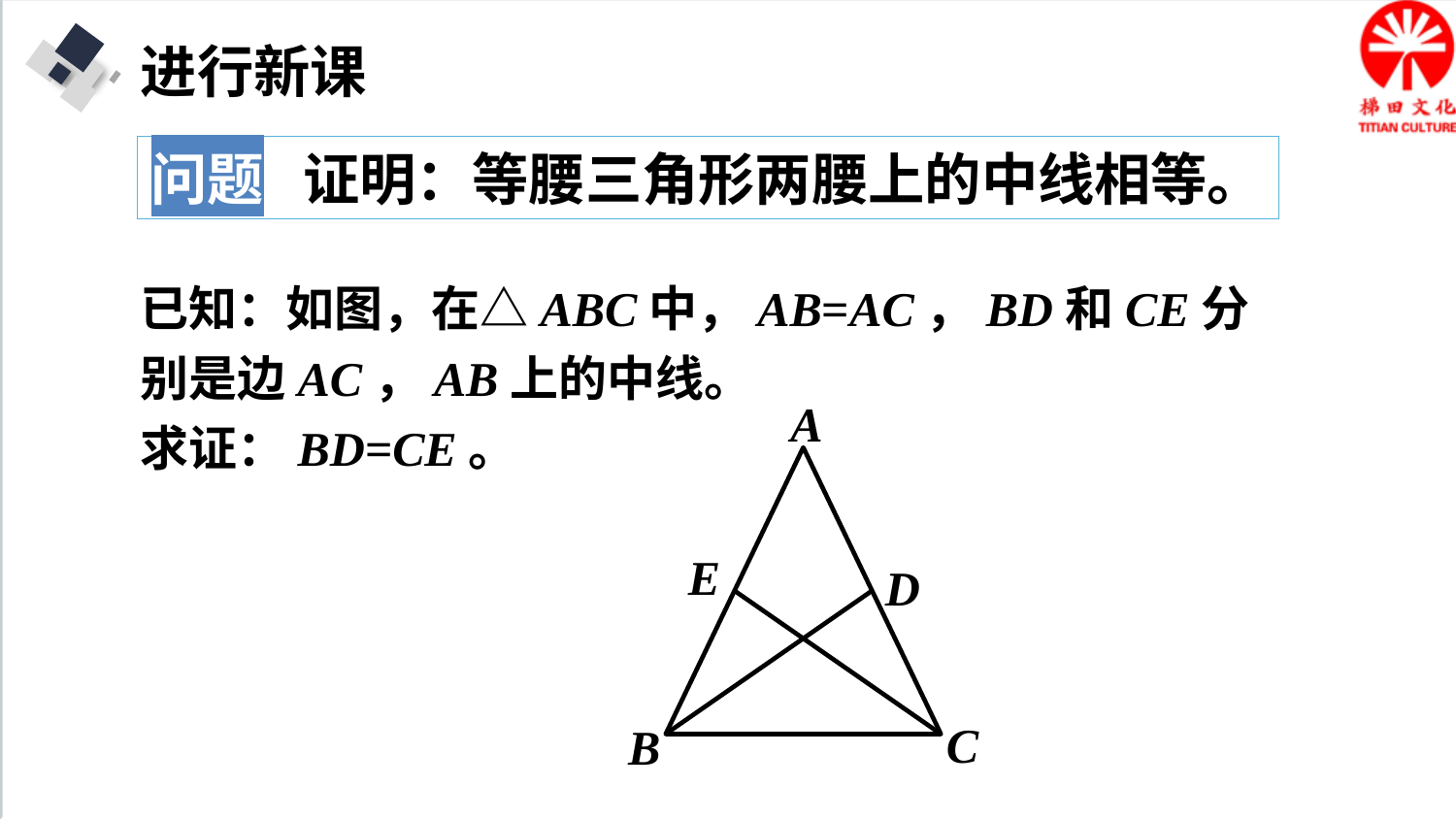

进行新课
问题   证明：等腰三角形两腰上的中线相等。
已知：如图，在△ABC中，AB=AC，BD和CE分别是边AC，AB上的中线。
求证：BD=CE。
A

E
D
C
B